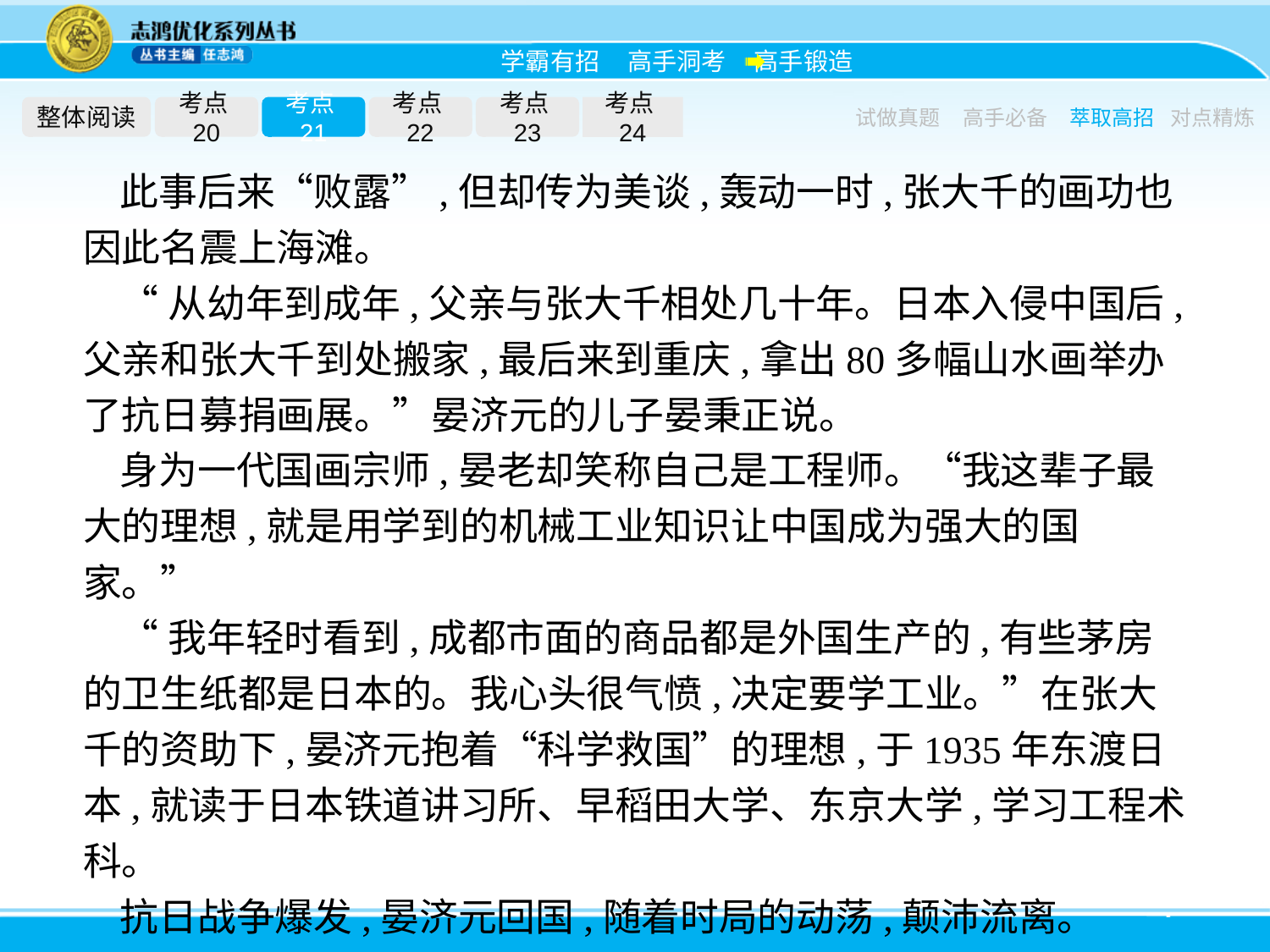

整体阅读
考点20
考点21
考点22
考点23
考点24
试做真题
高手必备
萃取高招
对点精炼
此事后来“败露”,但却传为美谈,轰动一时,张大千的画功也因此名震上海滩。
“从幼年到成年,父亲与张大千相处几十年。日本入侵中国后,父亲和张大千到处搬家,最后来到重庆,拿出80多幅山水画举办了抗日募捐画展。”晏济元的儿子晏秉正说。
身为一代国画宗师,晏老却笑称自己是工程师。“我这辈子最大的理想,就是用学到的机械工业知识让中国成为强大的国家。”
“我年轻时看到,成都市面的商品都是外国生产的,有些茅房的卫生纸都是日本的。我心头很气愤,决定要学工业。”在张大千的资助下,晏济元抱着“科学救国”的理想,于1935年东渡日本,就读于日本铁道讲习所、早稻田大学、东京大学,学习工程术科。
抗日战争爆发,晏济元回国,随着时局的动荡,颠沛流离。